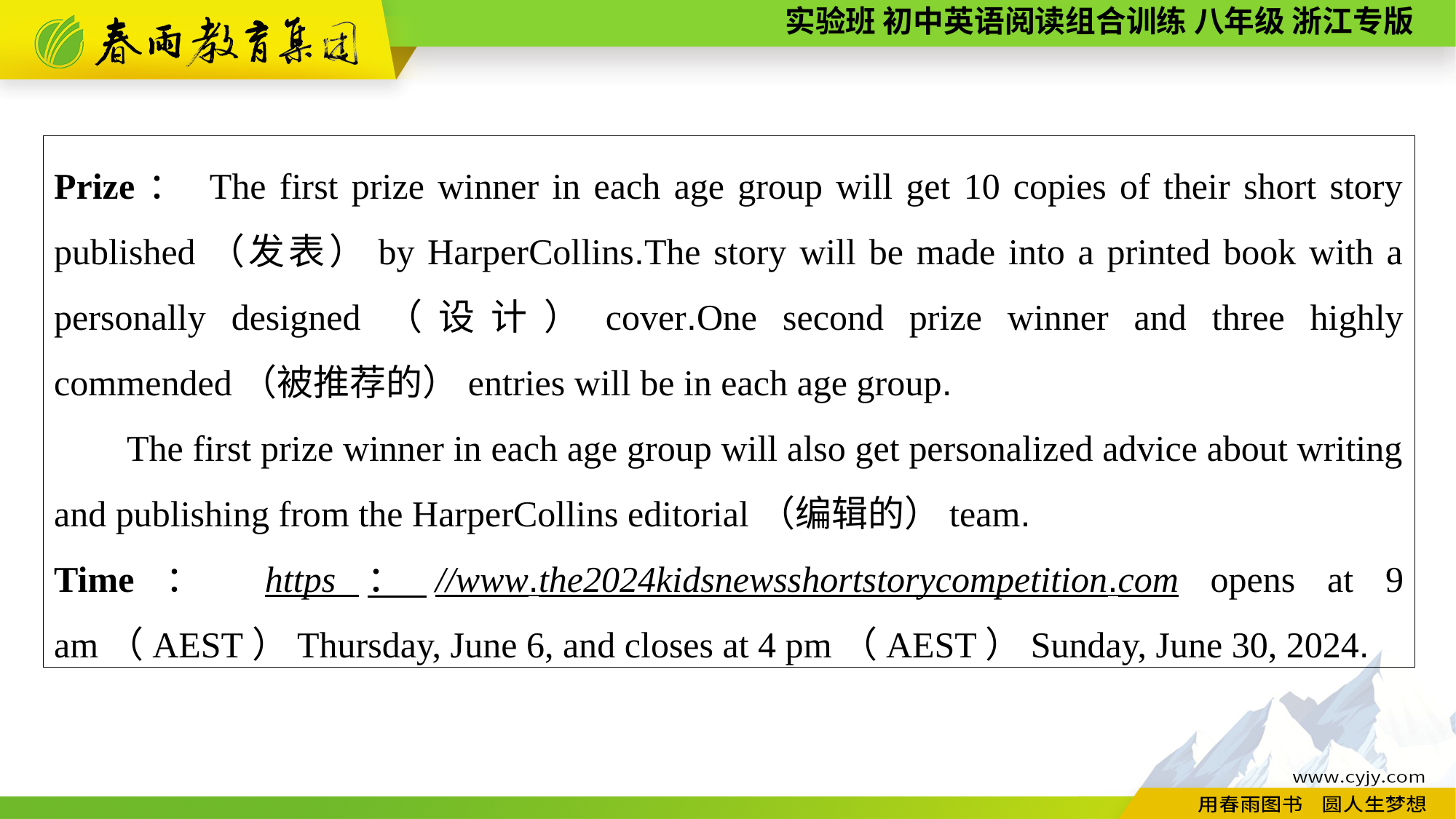

Prize： The first prize winner in each age group will get 10 copies of their short story published（发表）by HarperCollins.The story will be made into a printed book with a personally designed（设计）cover.One second prize winner and three highly commended（被推荐的）entries will be in each age group.
The first prize winner in each age group will also get personalized advice about writing and publishing from the HarperCollins editorial（编辑的）team.
Time： https：//www.the2024kidsnewsshortstorycompetition.com opens at 9 am（AEST）Thursday, June 6, and closes at 4 pm（AEST）Sunday, June 30, 2024.